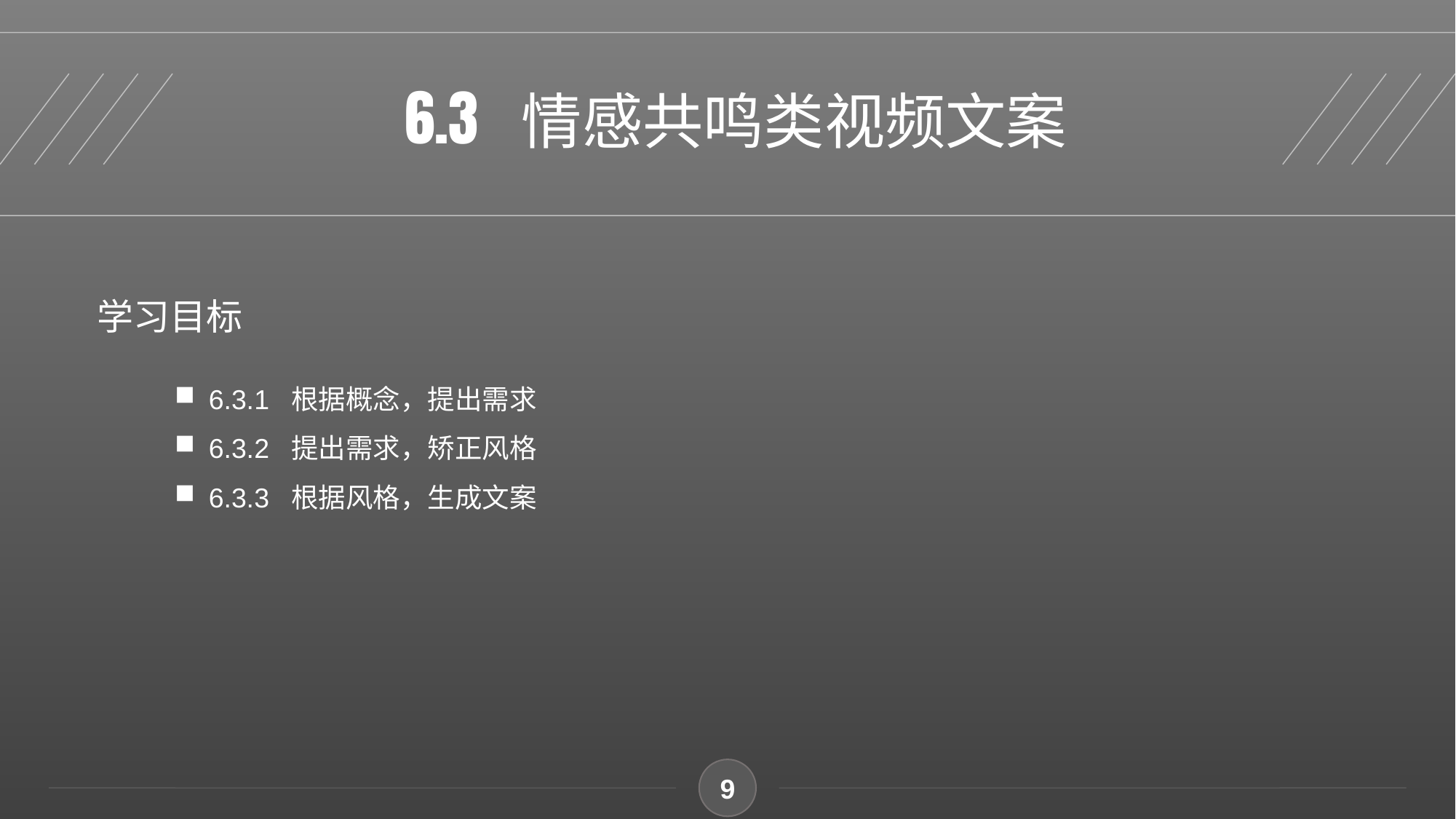

6.3  情感共鸣类视频文案

学习目标
6.3.1  根据概念，提出需求
6.3.2  提出需求，矫正风格
6.3.3  根据风格，生成文案